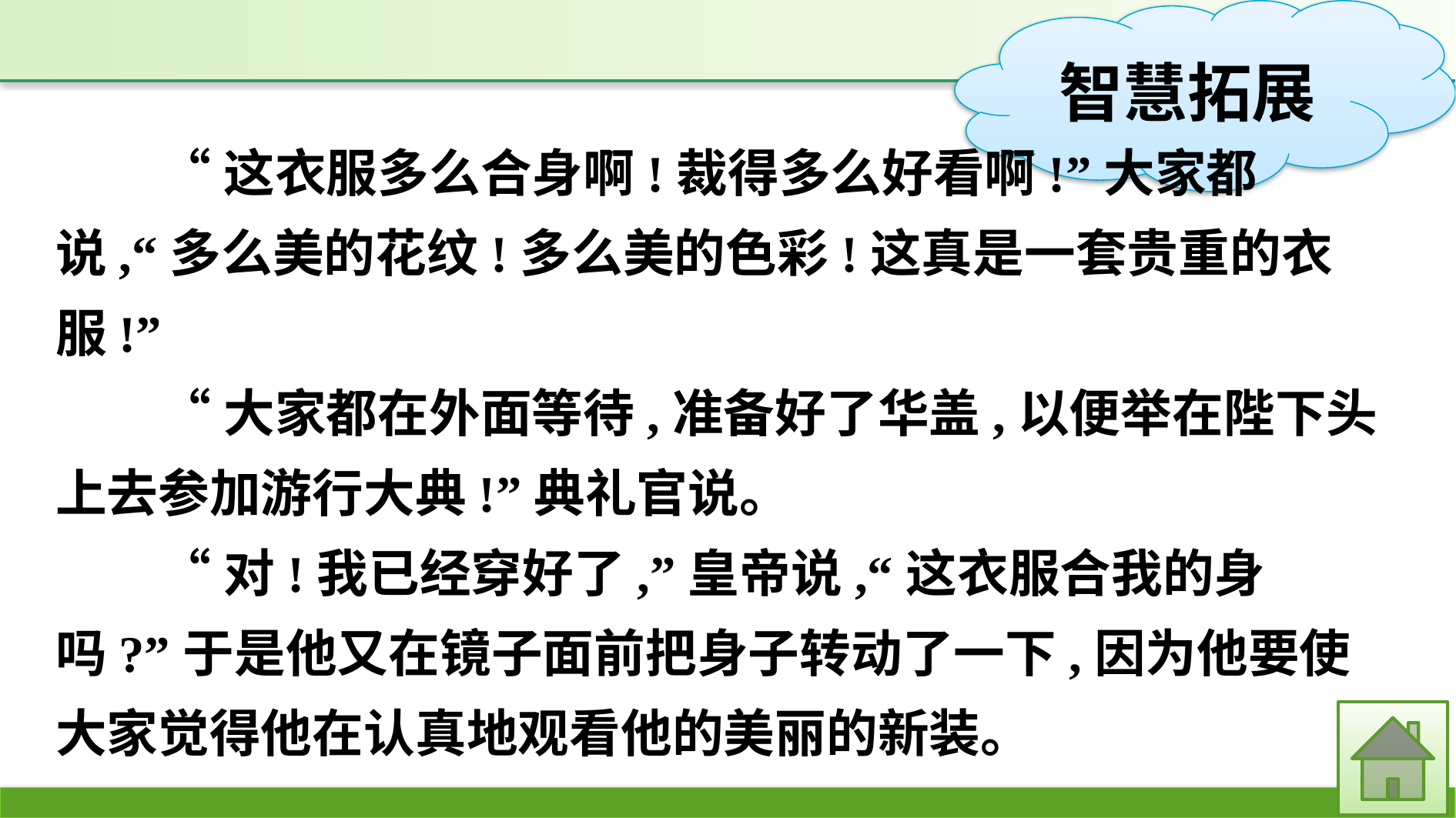

“这衣服多么合身啊!裁得多么好看啊!”大家都说,“多么美的花纹!多么美的色彩!这真是一套贵重的衣服!”
“大家都在外面等待,准备好了华盖,以便举在陛下头上去参加游行大典!”典礼官说。
“对!我已经穿好了,”皇帝说,“这衣服合我的身吗?”于是他又在镜子面前把身子转动了一下,因为他要使大家觉得他在认真地观看他的美丽的新装。